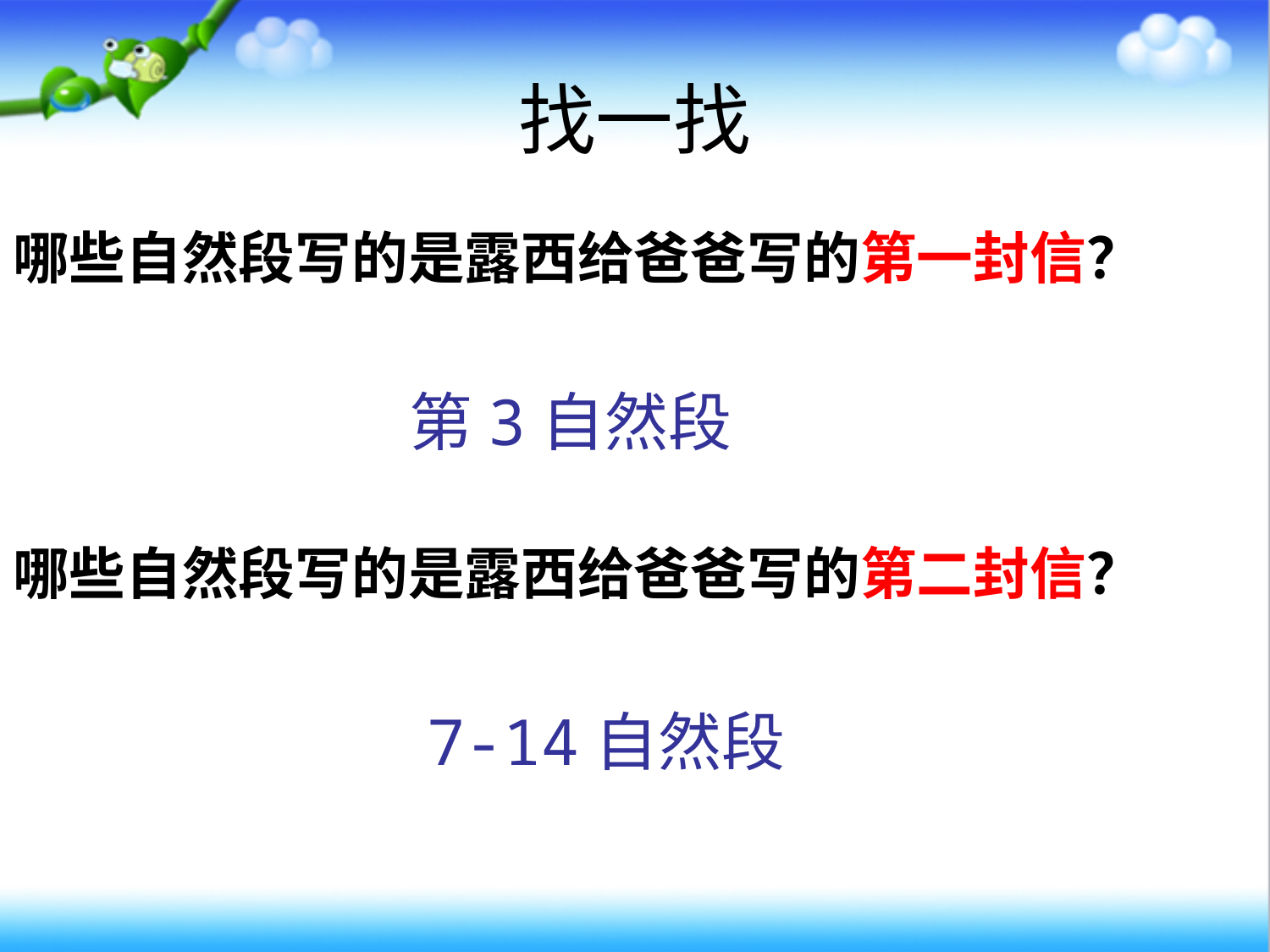

# 找一找
哪些自然段写的是露西给爸爸写的第一封信？

哪些自然段写的是露西给爸爸写的第二封信？

第3自然段
7-14自然段